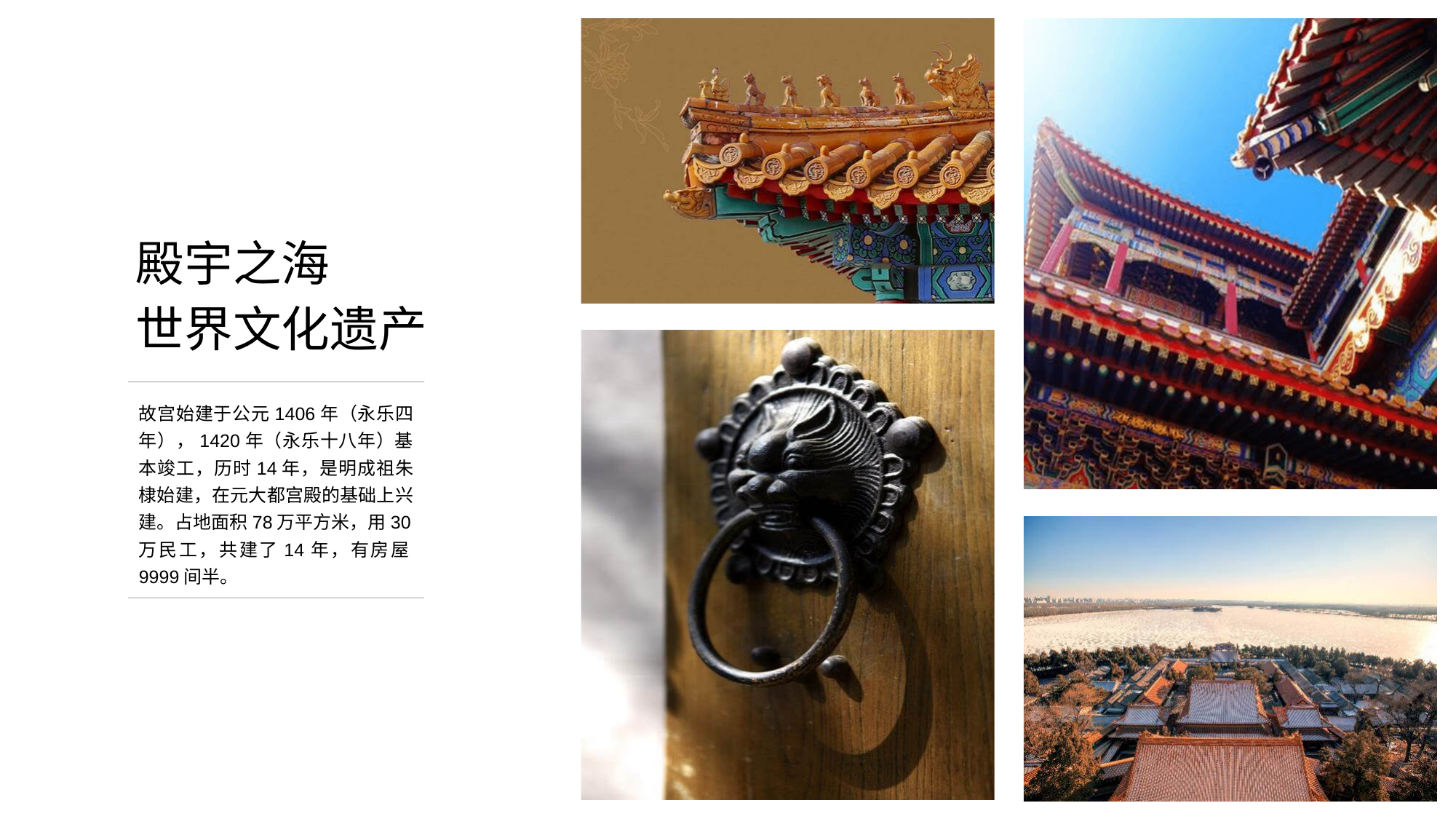

殿宇之海
世界文化遗产

故宫始建于公元1406年（永乐四年），1420年（永乐十八年）基本竣工，历时14年，是明成祖朱棣始建，在元大都宫殿的基础上兴建。占地面积78万平方米，用30万民工，共建了14年，有房屋9999间半。